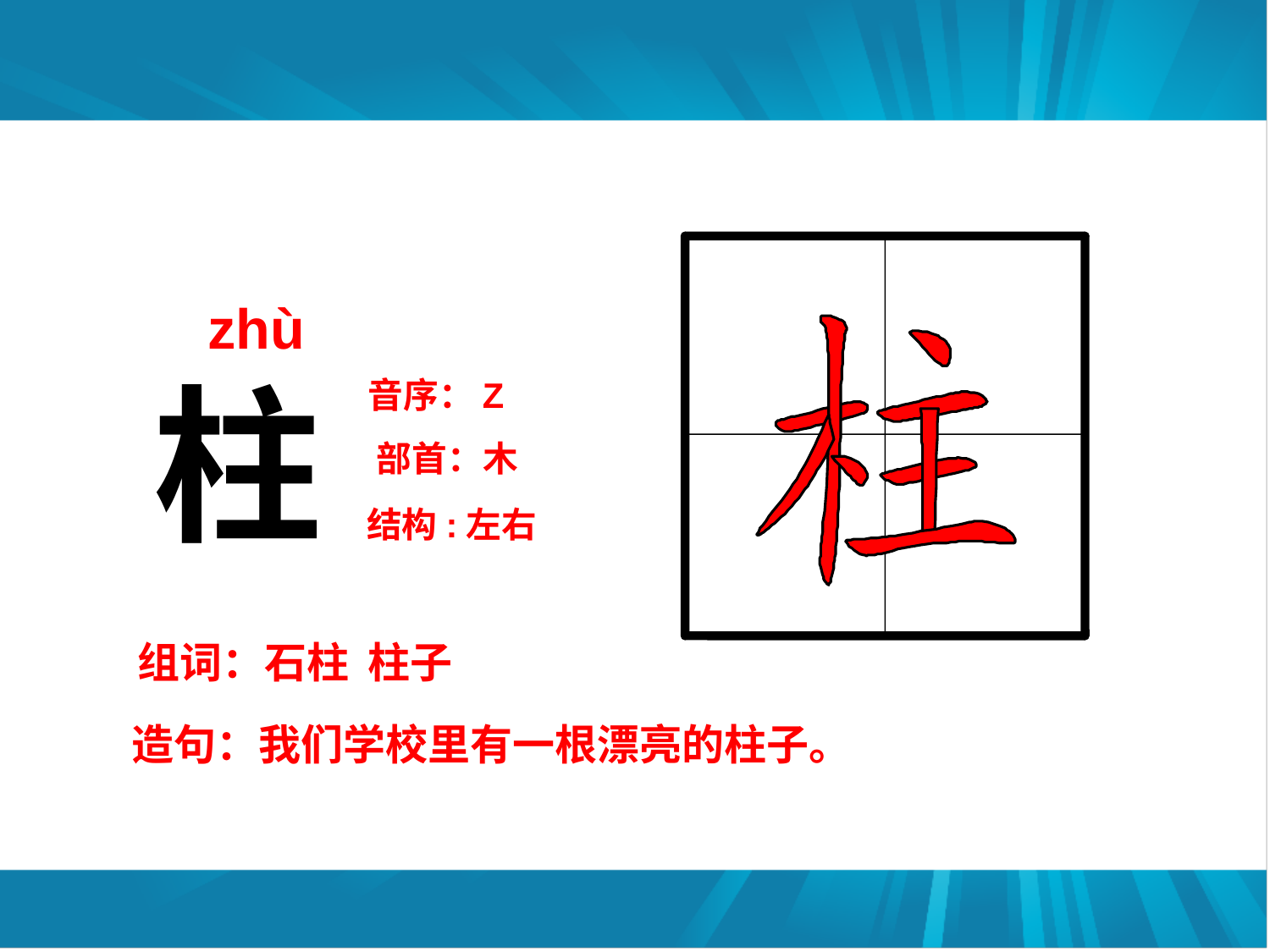

zhù

柱
音序：Z

部首：木

结构:左右

组词：石柱  柱子
造句：我们学校里有一根漂亮的柱子。